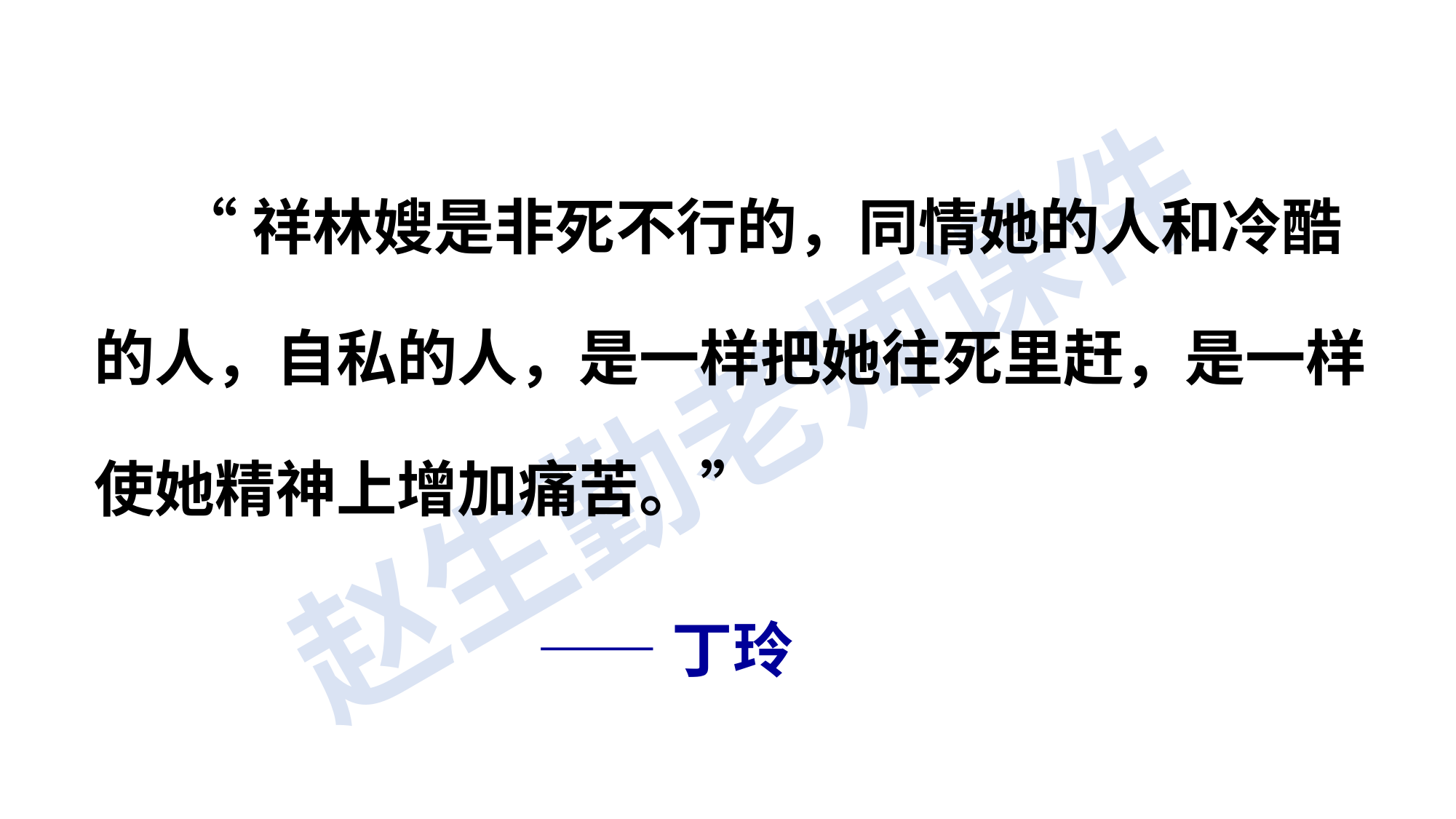

“祥林嫂是非死不行的，同情她的人和冷酷的人，自私的人，是一样把她往死里赶，是一样使她精神上增加痛苦。”
                                ——丁玲